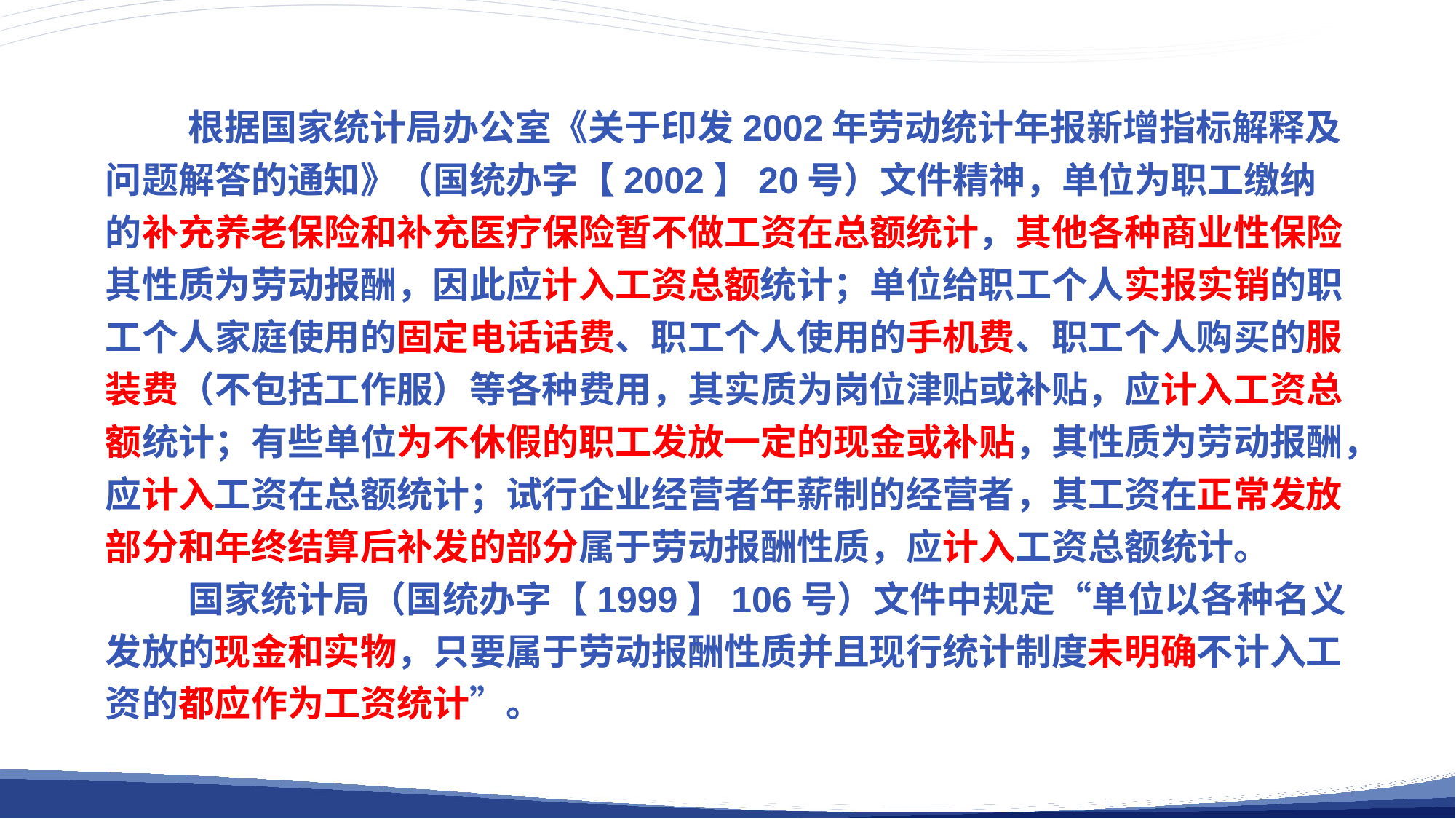

根据国家统计局办公室《关于印发2002年劳动统计年报新增指标解释及问题解答的通知》（国统办字【2002】20号）文件精神，单位为职工缴纳的补充养老保险和补充医疗保险暂不做工资在总额统计，其他各种商业性保险其性质为劳动报酬，因此应计入工资总额统计；单位给职工个人实报实销的职工个人家庭使用的固定电话话费、职工个人使用的手机费、职工个人购买的服装费（不包括工作服）等各种费用，其实质为岗位津贴或补贴，应计入工资总额统计；有些单位为不休假的职工发放一定的现金或补贴，其性质为劳动报酬，应计入工资在总额统计；试行企业经营者年薪制的经营者，其工资在正常发放部分和年终结算后补发的部分属于劳动报酬性质，应计入工资总额统计。
         国家统计局（国统办字【1999】106号）文件中规定“单位以各种名义发放的现金和实物，只要属于劳动报酬性质并且现行统计制度未明确不计入工资的都应作为工资统计”。